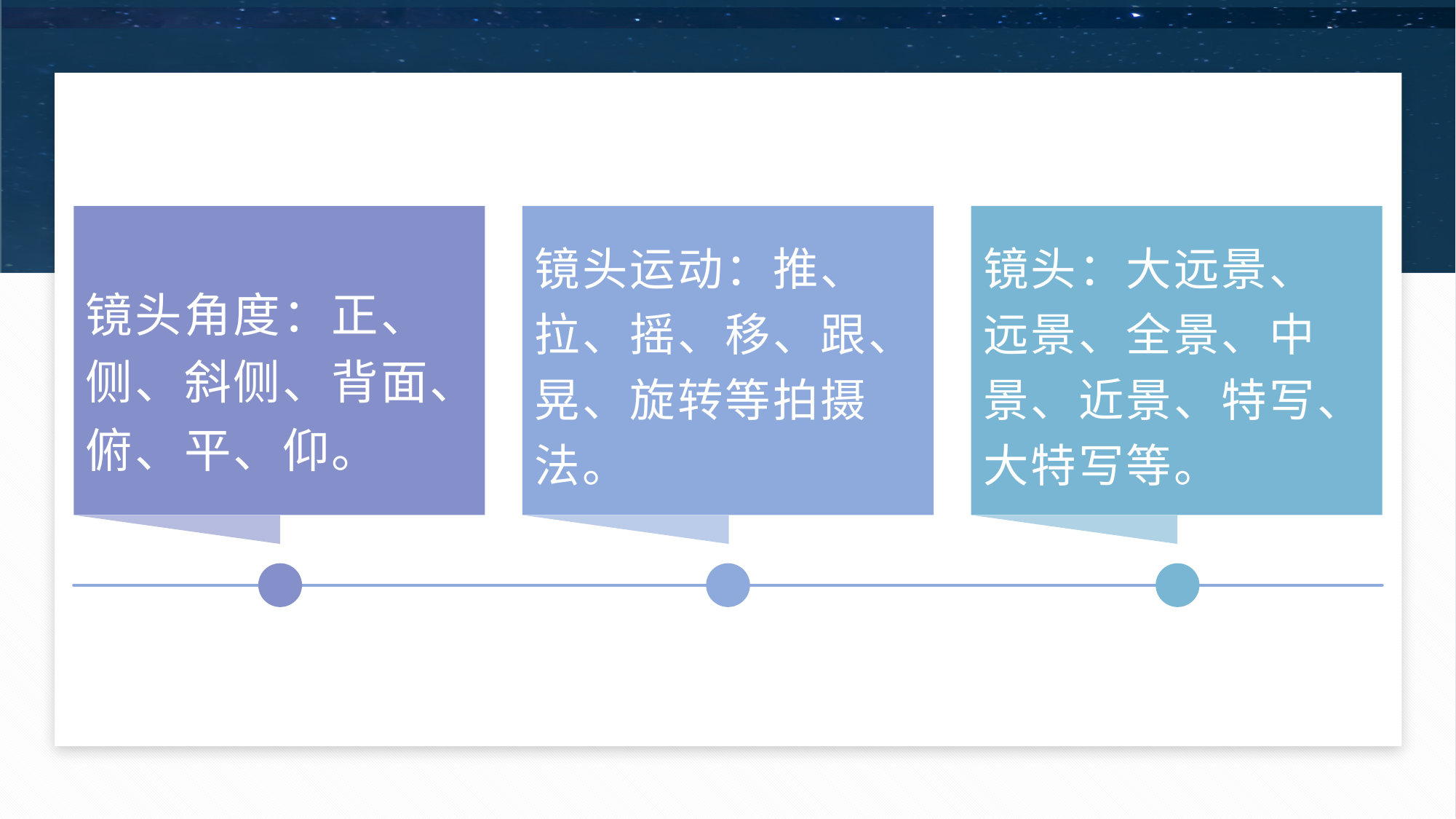

镜头角度：正、侧、斜侧、背面、俯、平、仰。
镜头运动：推、拉、摇、移、跟、晃、旋转等拍摄法。
镜头：大远景、远景、全景、中景、近景、特写、大特写等。